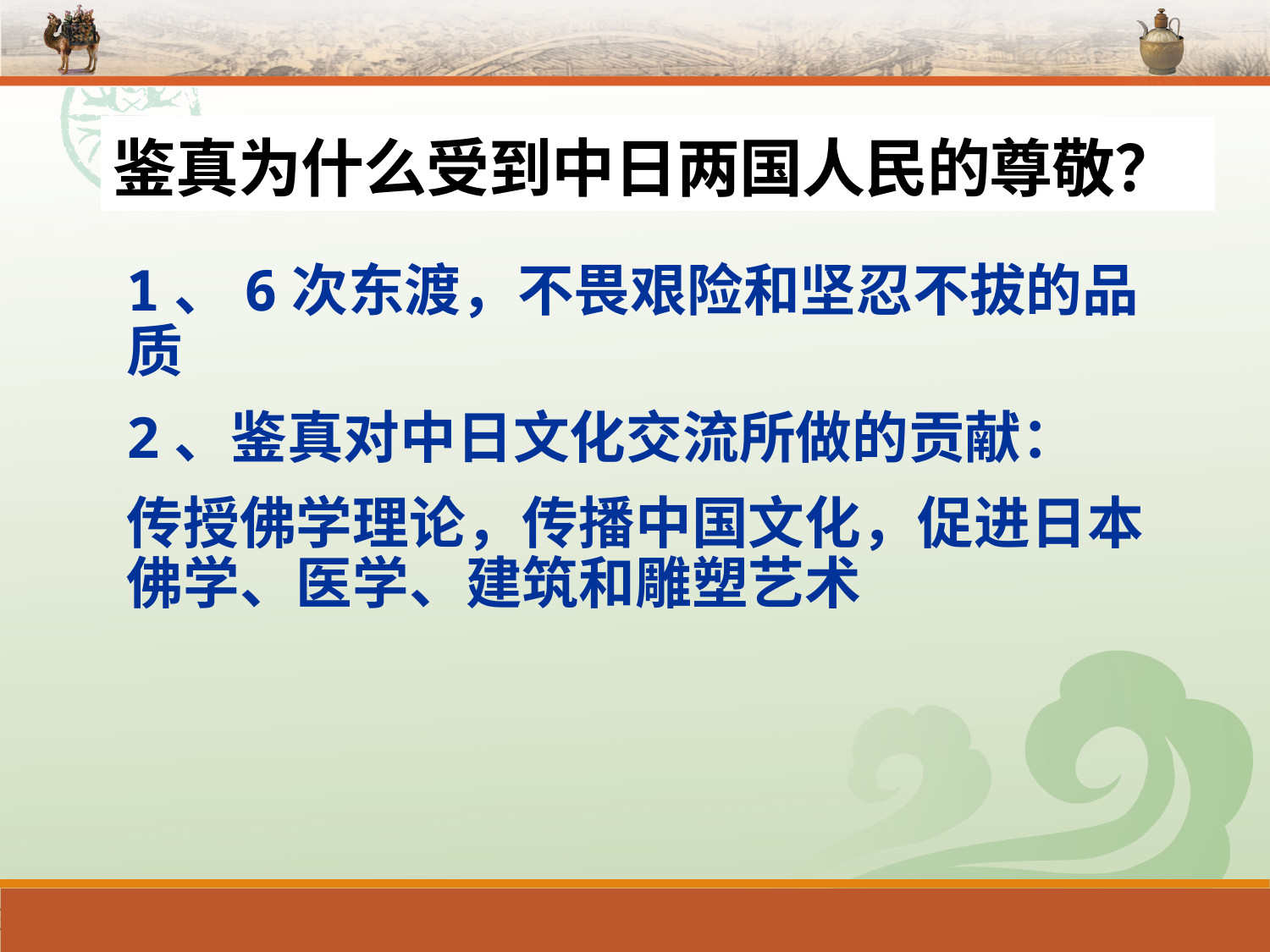

鉴真为什么受到中日两国人民的尊敬？
1、6次东渡，不畏艰险和坚忍不拔的品质
2、鉴真对中日文化交流所做的贡献：
传授佛学理论，传播中国文化，促进日本佛学、医学、建筑和雕塑艺术